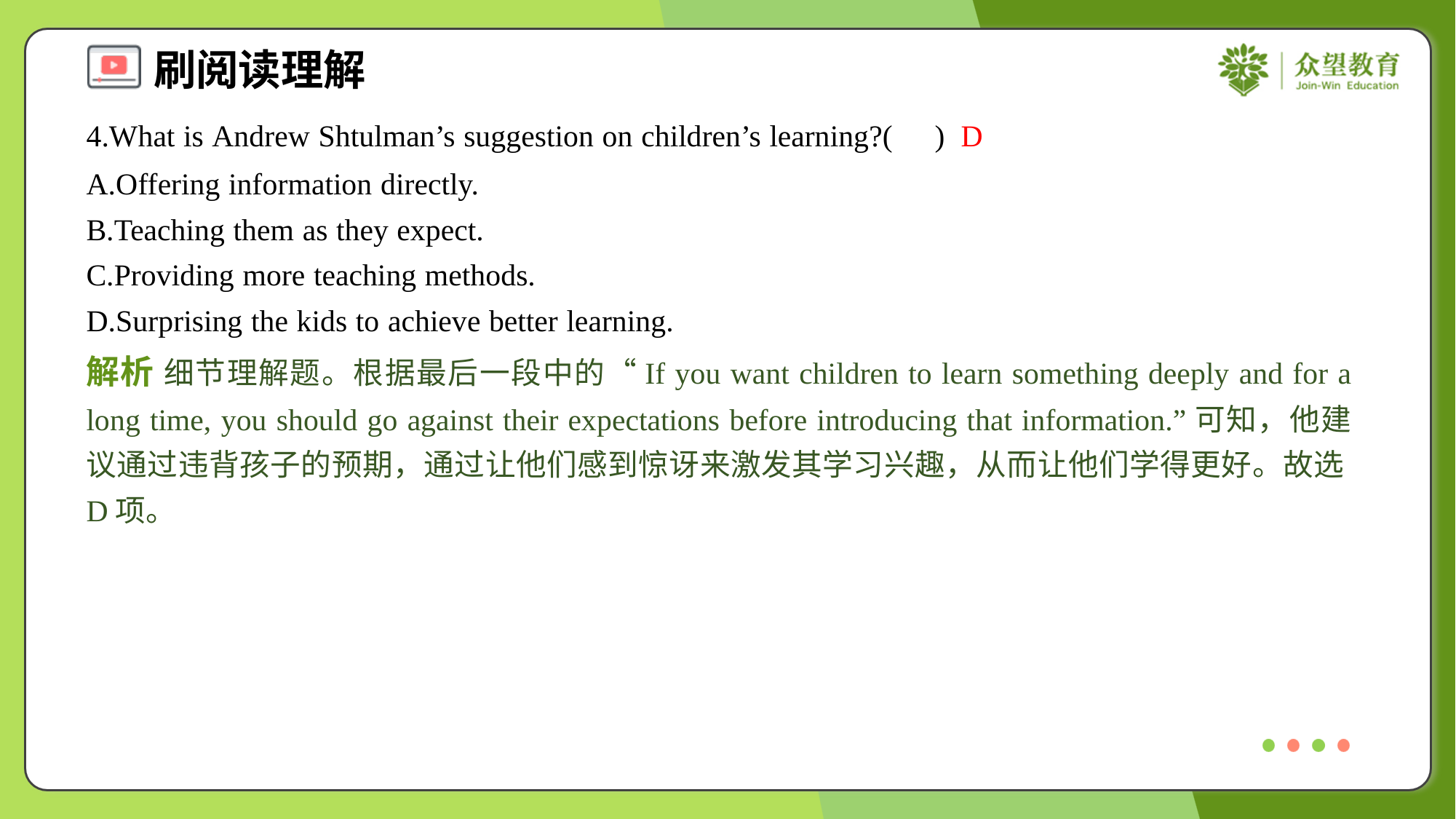

4.What is Andrew Shtulman’s suggestion on children’s learning?(     )
D
A.Offering information directly.
B.Teaching them as they expect.
C.Providing more teaching methods.
D.Surprising the kids to achieve better learning.
解析 细节理解题。根据最后一段中的“If you want children to learn something deeply and for a long time, you should go against their expectations before introducing that information.”可知，他建议通过违背孩子的预期，通过让他们感到惊讶来激发其学习兴趣，从而让他们学得更好。故选D项。